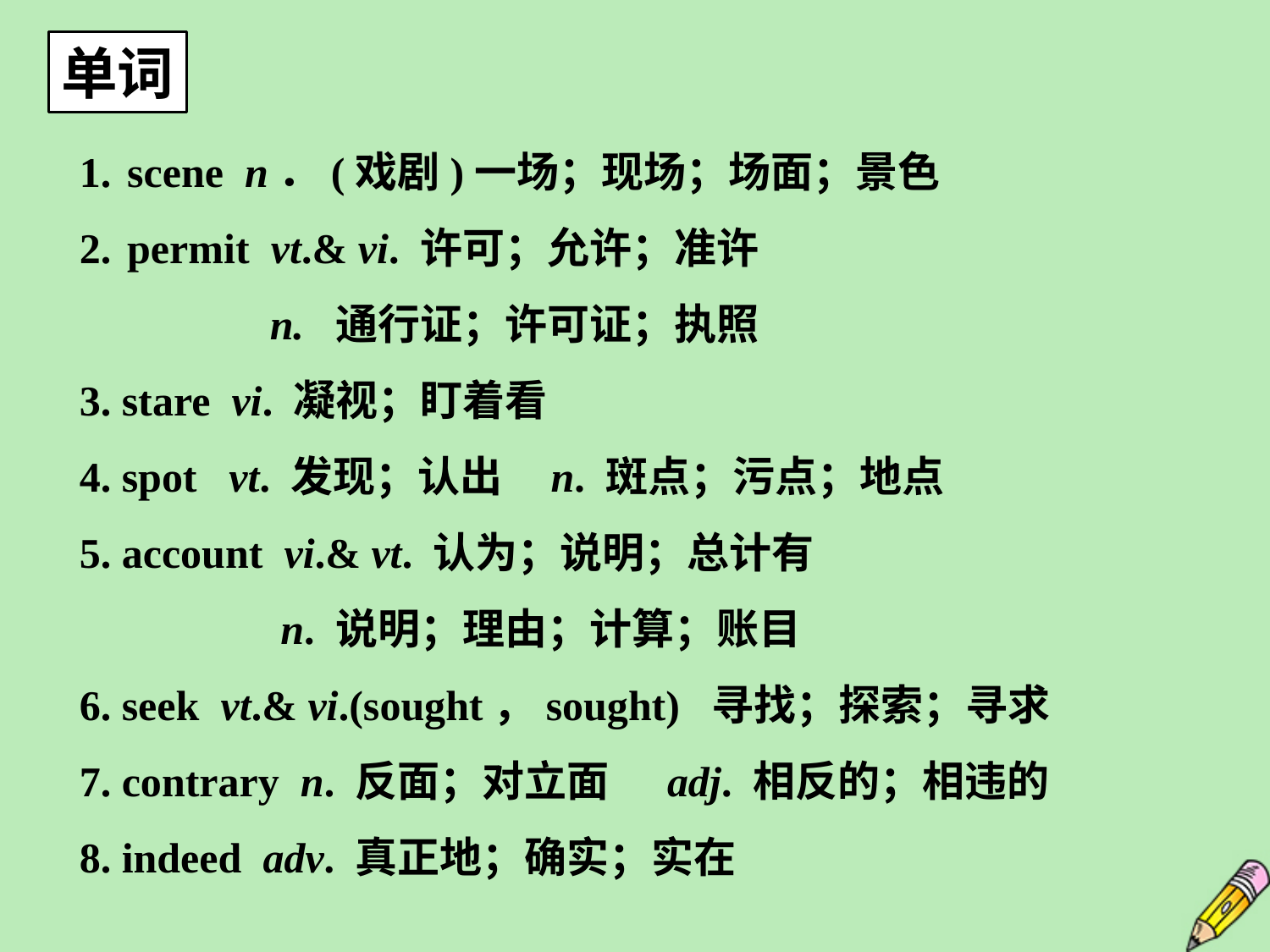

单词
scene  n．(戏剧)一场；现场；场面；景色
permit  vt.& vi. 许可；允许；准许
                  n.  通行证；许可证；执照
3. stare  vi. 凝视；盯着看
4. spot   vt. 发现；认出    n. 斑点；污点；地点
5. account  vi.& vt. 认为；说明；总计有
                   n. 说明；理由；计算；账目
6. seek  vt.& vi.(sought，sought)  寻找；探索；寻求
7. contrary  n. 反面；对立面     adj. 相反的；相违的
8. indeed  adv. 真正地；确实；实在

2